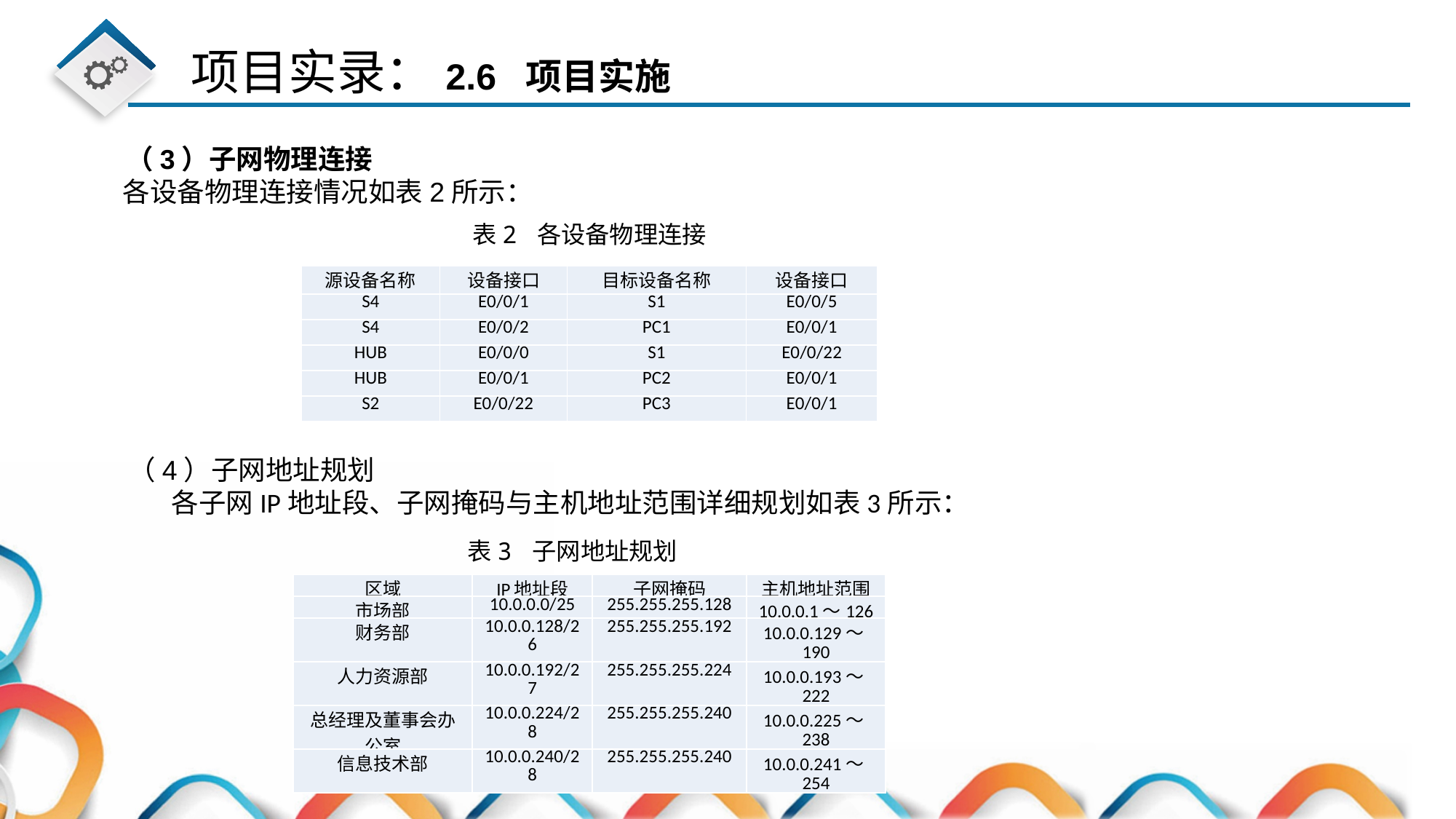

（3）子网物理连接
各设备物理连接情况如表2所示：
表2 各设备物理连接
| 源设备名称 | 设备接口 | 目标设备名称 | 设备接口 |
| --- | --- | --- | --- |
| S4 | E0/0/1 | S1 | E0/0/5 |
| S4 | E0/0/2 | PC1 | E0/0/1 |
| HUB | E0/0/0 | S1 | E0/0/22 |
| HUB | E0/0/1 | PC2 | E0/0/1 |
| S2 | E0/0/22 | PC3 | E0/0/1 |
 （4）子网地址规划
        各子网IP地址段、子网掩码与主机地址范围详细规划如表3所示：
表3 子网地址规划
| 区域 | IP地址段 | 子网掩码 | 主机地址范围 |
| --- | --- | --- | --- |
| 市场部 | 10.0.0.0/25 | 255.255.255.128 | 10.0.0.1～126 |
| 财务部 | 10.0.0.128/26 | 255.255.255.192 | 10.0.0.129～190 |
| 人力资源部 | 10.0.0.192/27 | 255.255.255.224 | 10.0.0.193～222 |
| 总经理及董事会办公室 | 10.0.0.224/28 | 255.255.255.240 | 10.0.0.225～238 |
| 信息技术部 | 10.0.0.240/28 | 255.255.255.240 | 10.0.0.241～254 |